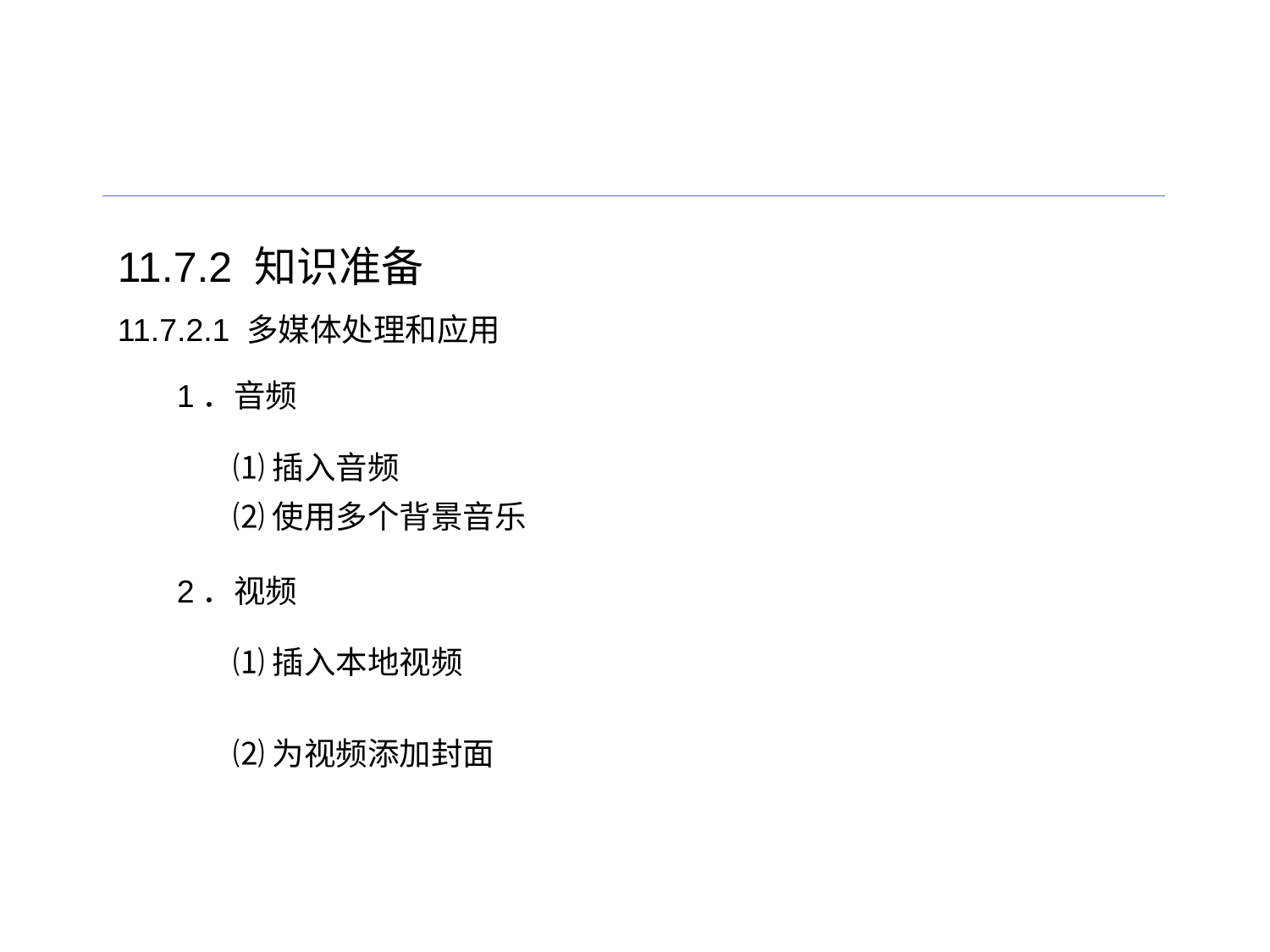

11.7.2 知识准备
11.7.2.1 多媒体处理和应用
1．音频
⑴插入音频
⑵使用多个背景音乐
2．视频
⑴插入本地视频
⑵为视频添加封面